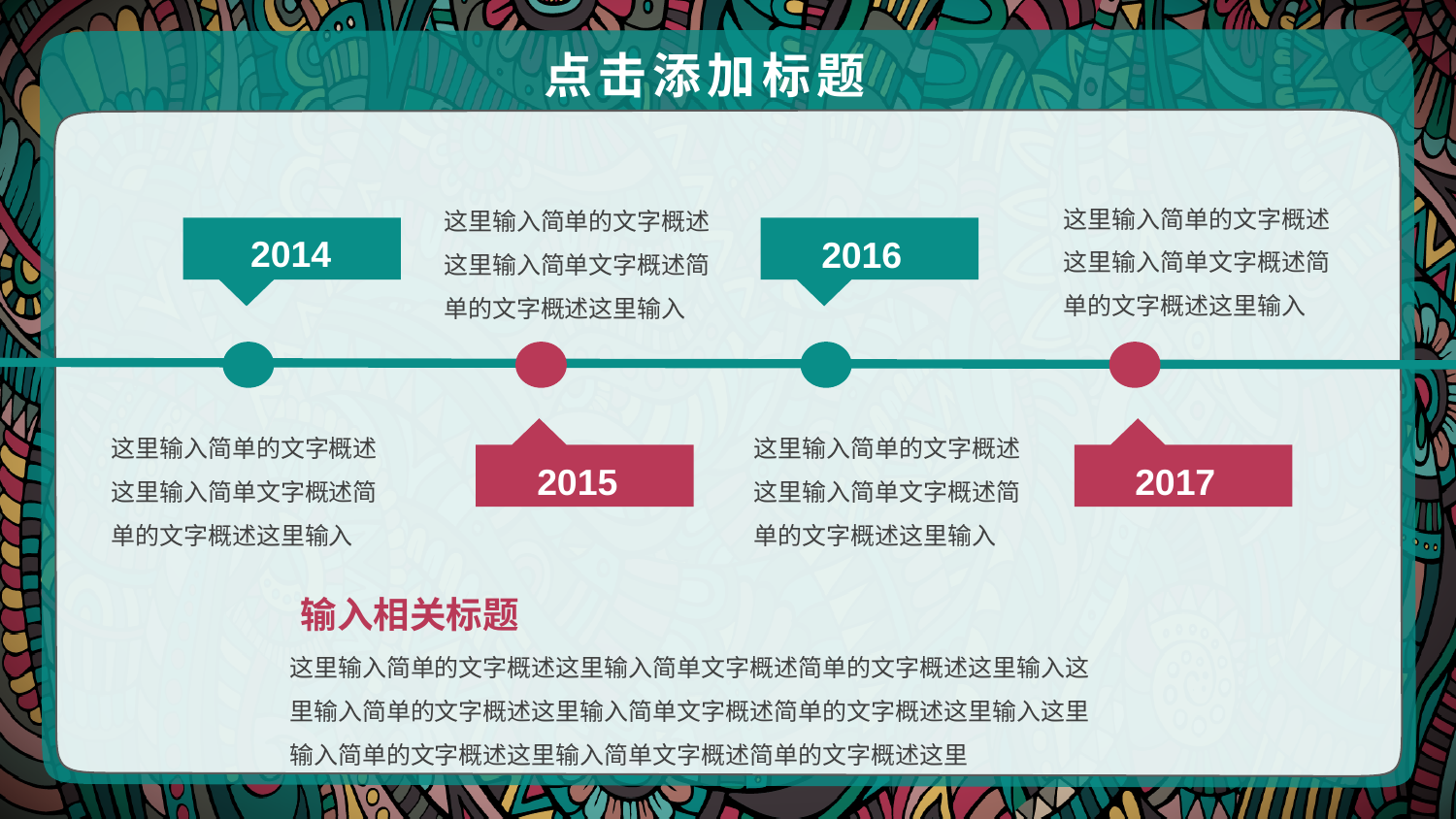

点击添加标题
这里输入简单的文字概述这里输入简单文字概述简单的文字概述这里输入
这里输入简单的文字概述这里输入简单文字概述简单的文字概述这里输入

2014
2016

这里输入简单的文字概述这里输入简单文字概述简单的文字概述这里输入
这里输入简单的文字概述这里输入简单文字概述简单的文字概述这里输入

2015
2017
输入相关标题
这里输入简单的文字概述这里输入简单文字概述简单的文字概述这里输入这里输入简单的文字概述这里输入简单文字概述简单的文字概述这里输入这里输入简单的文字概述这里输入简单文字概述简单的文字概述这里